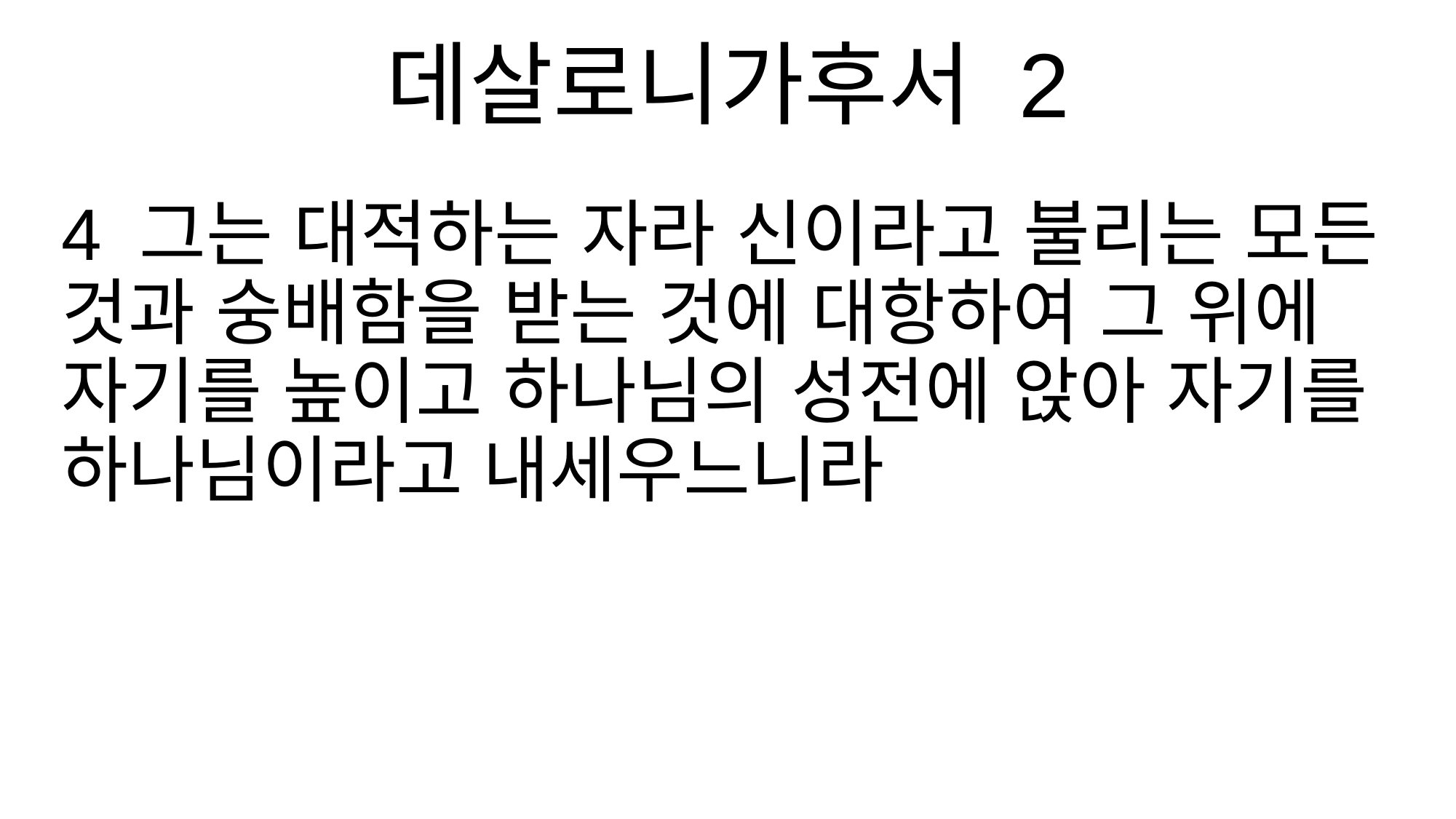

데살로니가후서 2
4 그는 대적하는 자라 신이라고 불리는 모든 것과 숭배함을 받는 것에 대항하여 그 위에 자기를 높이고 하나님의 성전에 앉아 자기를 하나님이라고 내세우느니라